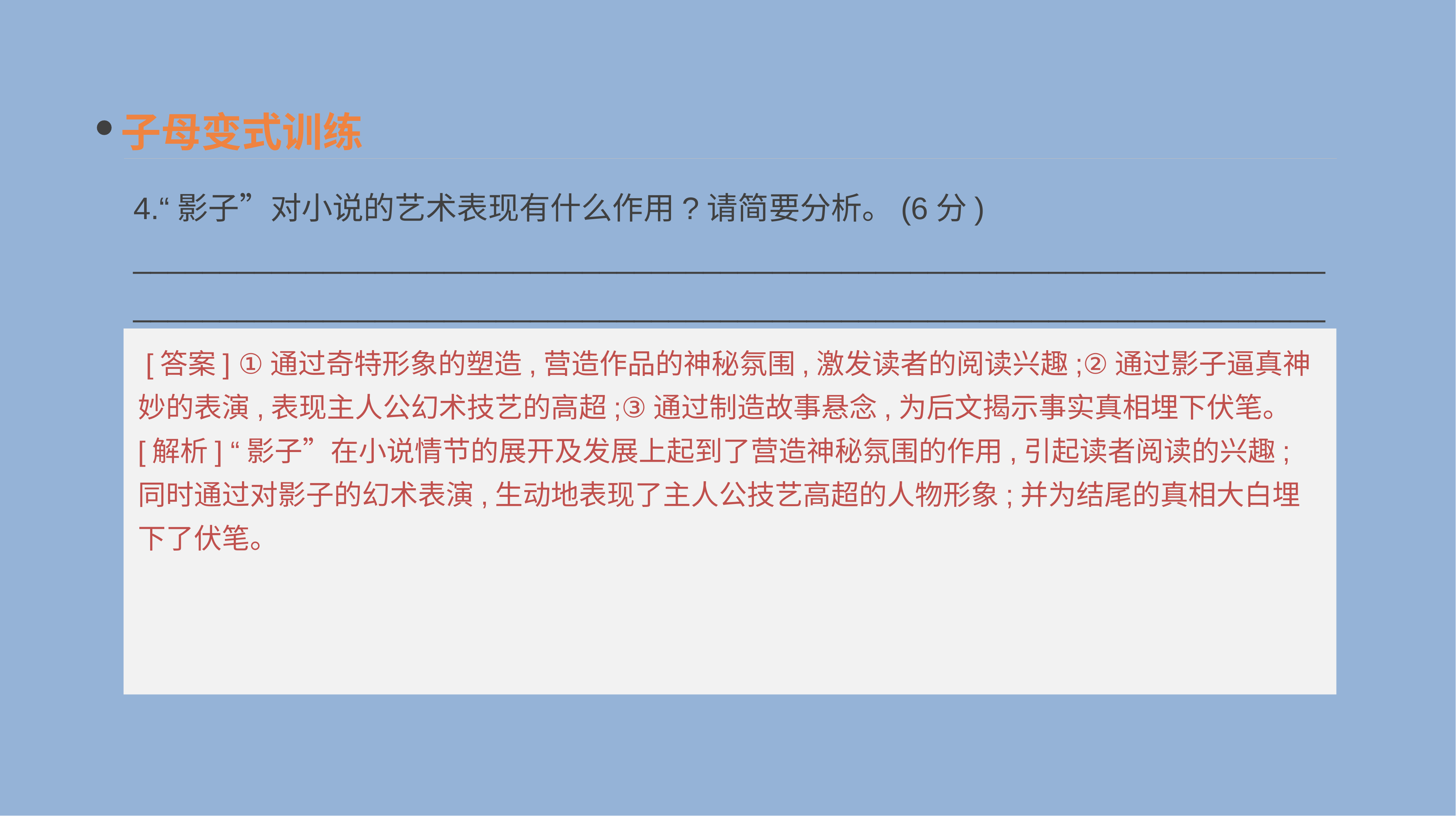

子母变式训练

4.“影子”对小说的艺术表现有什么作用?请简要分析。(6分)
__________________________________________________________________________________________________________________________________________________________________________

 [答案] ①通过奇特形象的塑造,营造作品的神秘氛围,激发读者的阅读兴趣;②通过影子逼真神妙的表演,表现主人公幻术技艺的高超;③通过制造故事悬念,为后文揭示事实真相埋下伏笔。
[解析] “影子”在小说情节的展开及发展上起到了营造神秘氛围的作用,引起读者阅读的兴趣;同时通过对影子的幻术表演,生动地表现了主人公技艺高超的人物形象;并为结尾的真相大白埋下了伏笔。